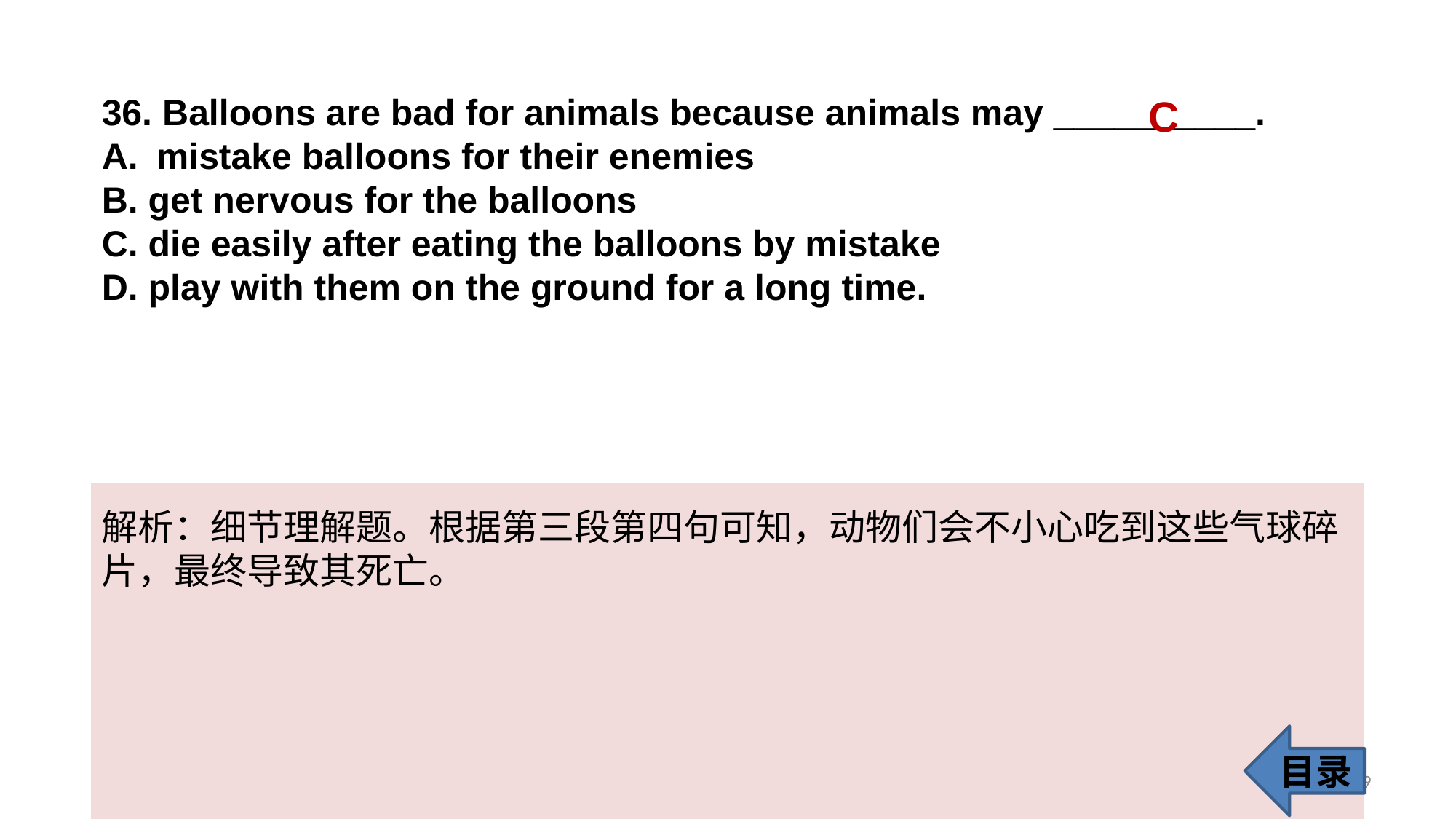

36. Balloons are bad for animals because animals may __________.
mistake balloons for their enemies
B. get nervous for the balloons
C. die easily after eating the balloons by mistake
D. play with them on the ground for a long time.
C

解析：细节理解题。根据第三段第四句可知，动物们会不小心吃到这些气球碎
片，最终导致其死亡。
目录
39